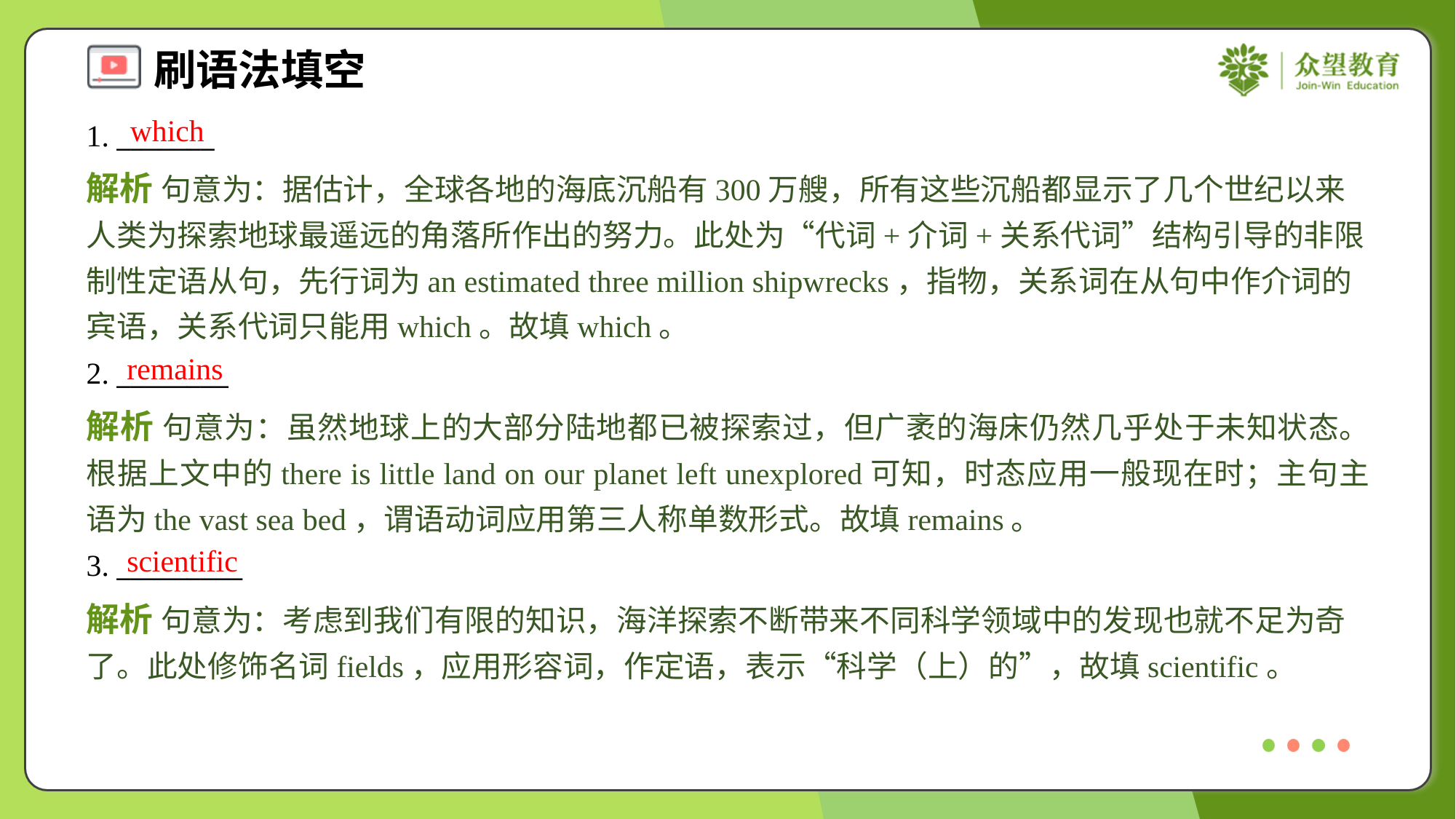

which
1. _______
解析 句意为：据估计，全球各地的海底沉船有300万艘，所有这些沉船都显示了几个世纪以来人类为探索地球最遥远的角落所作出的努力。此处为“代词+介词+关系代词”结构引导的非限制性定语从句，先行词为an estimated three million shipwrecks，指物，关系词在从句中作介词的宾语，关系代词只能用which。故填which。
remains
2. ________
解析 句意为：虽然地球上的大部分陆地都已被探索过，但广袤的海床仍然几乎处于未知状态。根据上文中的there is little land on our planet left unexplored可知，时态应用一般现在时；主句主语为the vast sea bed，谓语动词应用第三人称单数形式。故填remains。
scientific
3. _________
解析 句意为：考虑到我们有限的知识，海洋探索不断带来不同科学领域中的发现也就不足为奇了。此处修饰名词fields，应用形容词，作定语，表示“科学（上）的”，故填scientific。